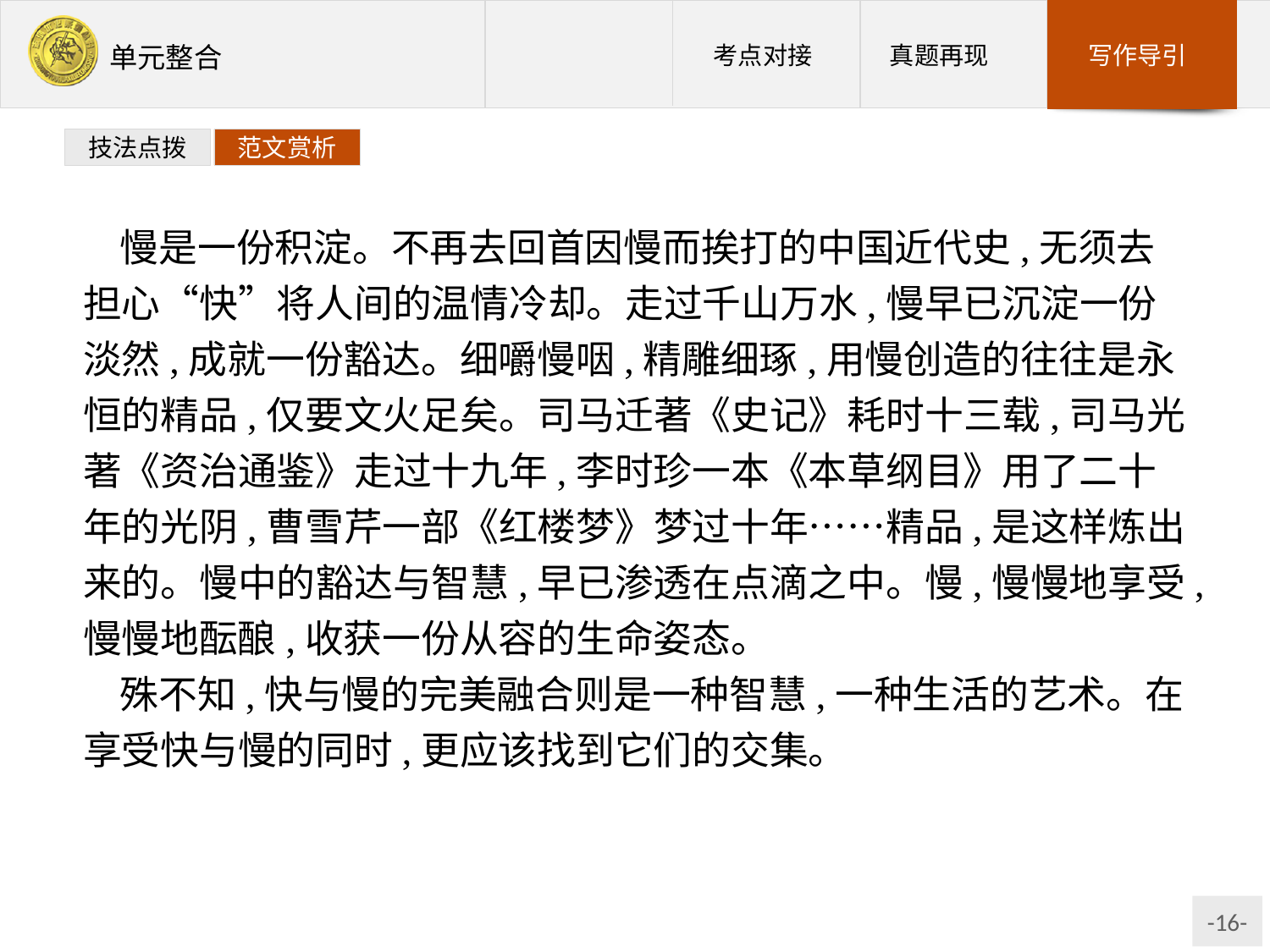

技法点拨
范文赏析
慢是一份积淀。不再去回首因慢而挨打的中国近代史,无须去担心“快”将人间的温情冷却。走过千山万水,慢早已沉淀一份淡然,成就一份豁达。细嚼慢咽,精雕细琢,用慢创造的往往是永恒的精品,仅要文火足矣。司马迁著《史记》耗时十三载,司马光著《资治通鉴》走过十九年,李时珍一本《本草纲目》用了二十年的光阴,曹雪芹一部《红楼梦》梦过十年……精品,是这样炼出来的。慢中的豁达与智慧,早已渗透在点滴之中。慢,慢慢地享受,慢慢地酝酿,收获一份从容的生命姿态。
殊不知,快与慢的完美融合则是一种智慧,一种生活的艺术。在享受快与慢的同时,更应该找到它们的交集。